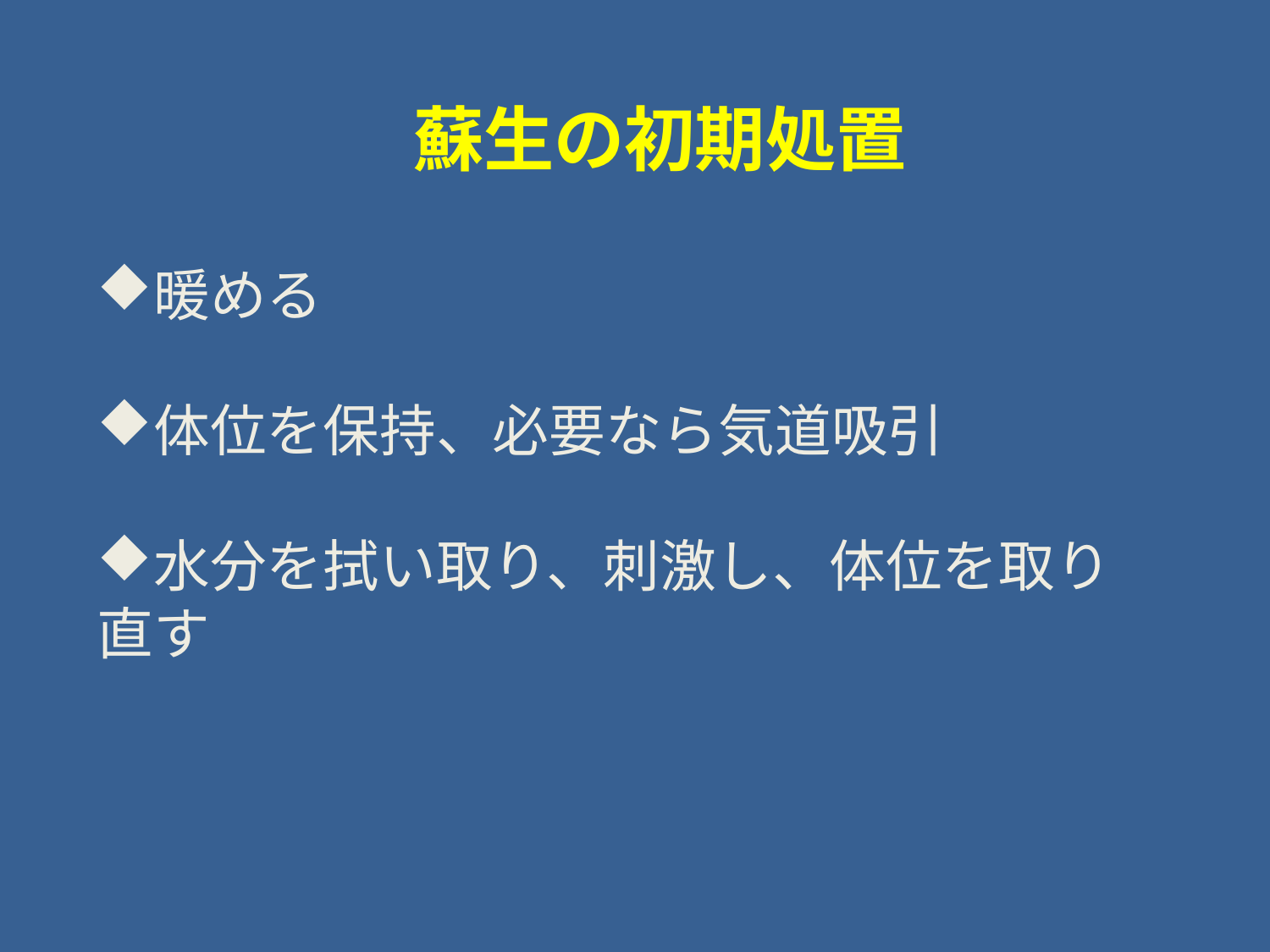

# 蘇生の初期処置
暖める

体位を保持、必要なら気道吸引

水分を拭い取り、刺激し、体位を取り直す